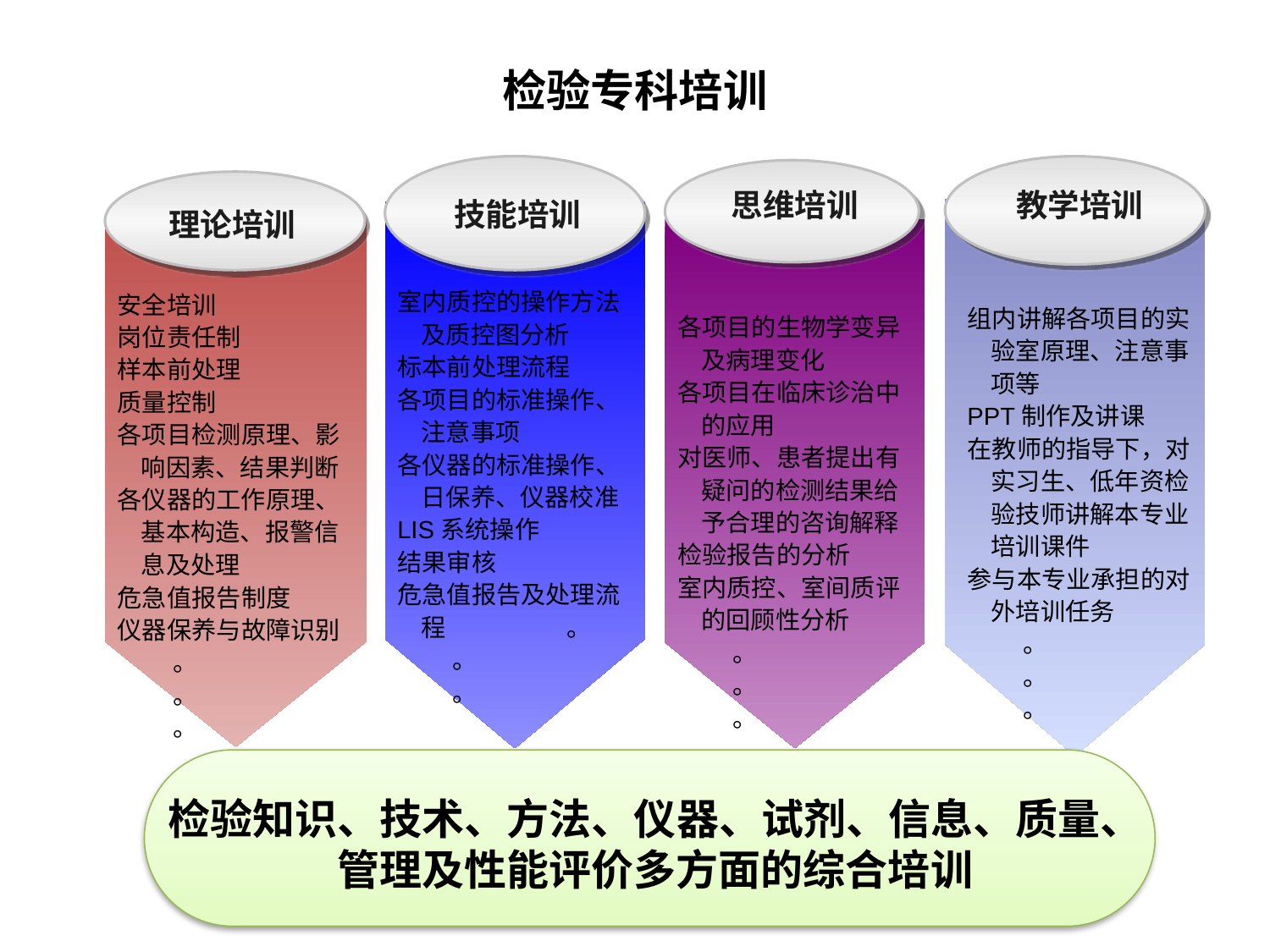

# 检验专科培训

技能培训

室内质控的操作方法及质控图分析
标本前处理流程
各项目的标准操作、注意事项
各仪器的标准操作、日保养、仪器校准
LIS系统操作
结果审核
危急值报告及处理流程                      。
         。
         。

教学培训

组内讲解各项目的实验室原理、注意事项等
PPT制作及讲课
在教师的指导下，对实习生、低年资检验技师讲解本专业培训课件
参与本专业承担的对外培训任务
         。
         。
         。

思维培训

各项目的生物学变异及病理变化
各项目在临床诊治中的应用
对医师、患者提出有疑问的检测结果给予合理的咨询解释
检验报告的分析
室内质控、室间质评的回顾性分析
         。
         。
         。

理论培训

安全培训
岗位责任制
样本前处理
质量控制
各项目检测原理、影响因素、结果判断
各仪器的工作原理、基本构造、报警信息及处理
危急值报告制度
仪器保养与故障识别
         。
         。
         。

检验知识、技术、方法、仪器、试剂、信息、质量、管理及性能评价多方面的综合培训